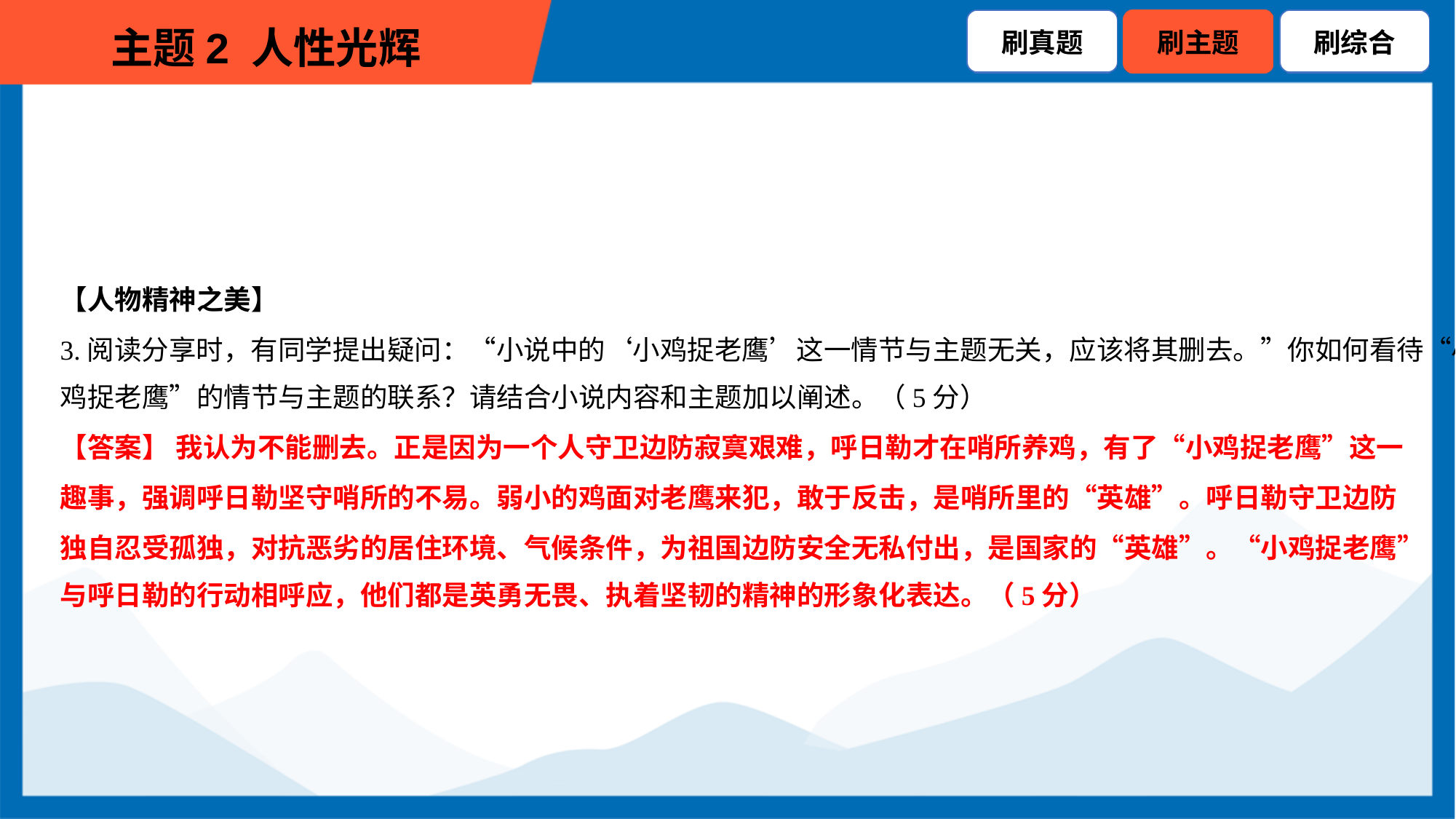

【人物精神之美】
3.阅读分享时，有同学提出疑问：“小说中的‘小鸡捉老鹰’这一情节与主题无关，应该将其删去。”你如何看待“小
鸡捉老鹰”的情节与主题的联系？请结合小说内容和主题加以阐述。（5分）
【答案】 我认为不能删去。正是因为一个人守卫边防寂寞艰难，呼日勒才在哨所养鸡，有了“小鸡捉老鹰”这一
趣事，强调呼日勒坚守哨所的不易。弱小的鸡面对老鹰来犯，敢于反击，是哨所里的“英雄”。呼日勒守卫边防
独自忍受孤独，对抗恶劣的居住环境、气候条件，为祖国边防安全无私付出，是国家的“英雄”。“小鸡捉老鹰”
与呼日勒的行动相呼应，他们都是英勇无畏、执着坚韧的精神的形象化表达。（5分）